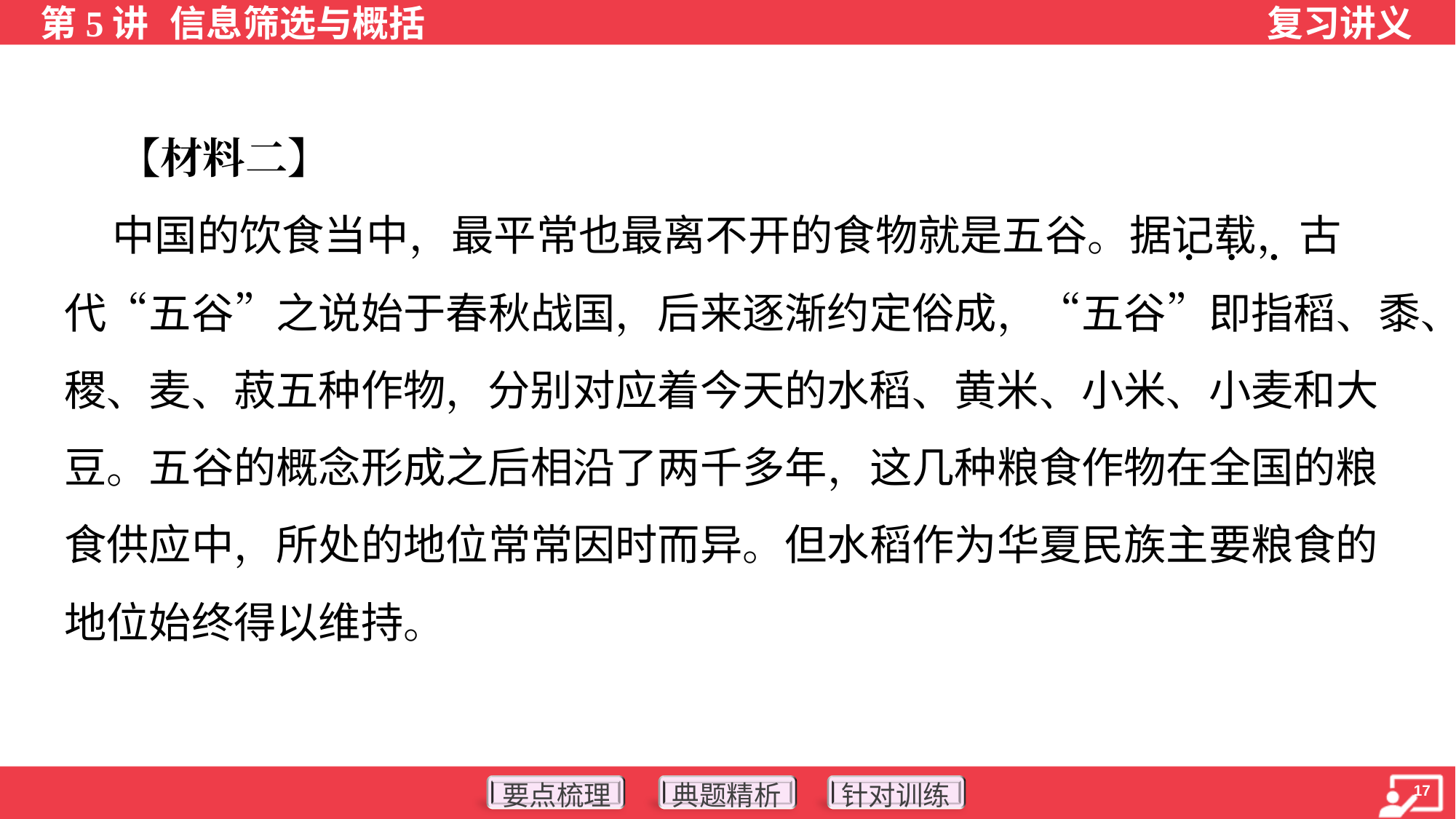

【材料二】
    中国的饮食当中，最平常也最离不开的食物就是五谷。据记载，古
代“五谷”之说始于春秋战国，后来逐渐约定俗成，“五谷”即指稻、黍、
稷、麦、菽五种作物，分别对应着今天的水稻、黄米、小米、小麦和大
豆。五谷的概念形成之后相沿了两千多年，这几种粮食作物在全国的粮
食供应中，所处的地位常常因时而异。但水稻作为华夏民族主要粮食的
地位始终得以维持。